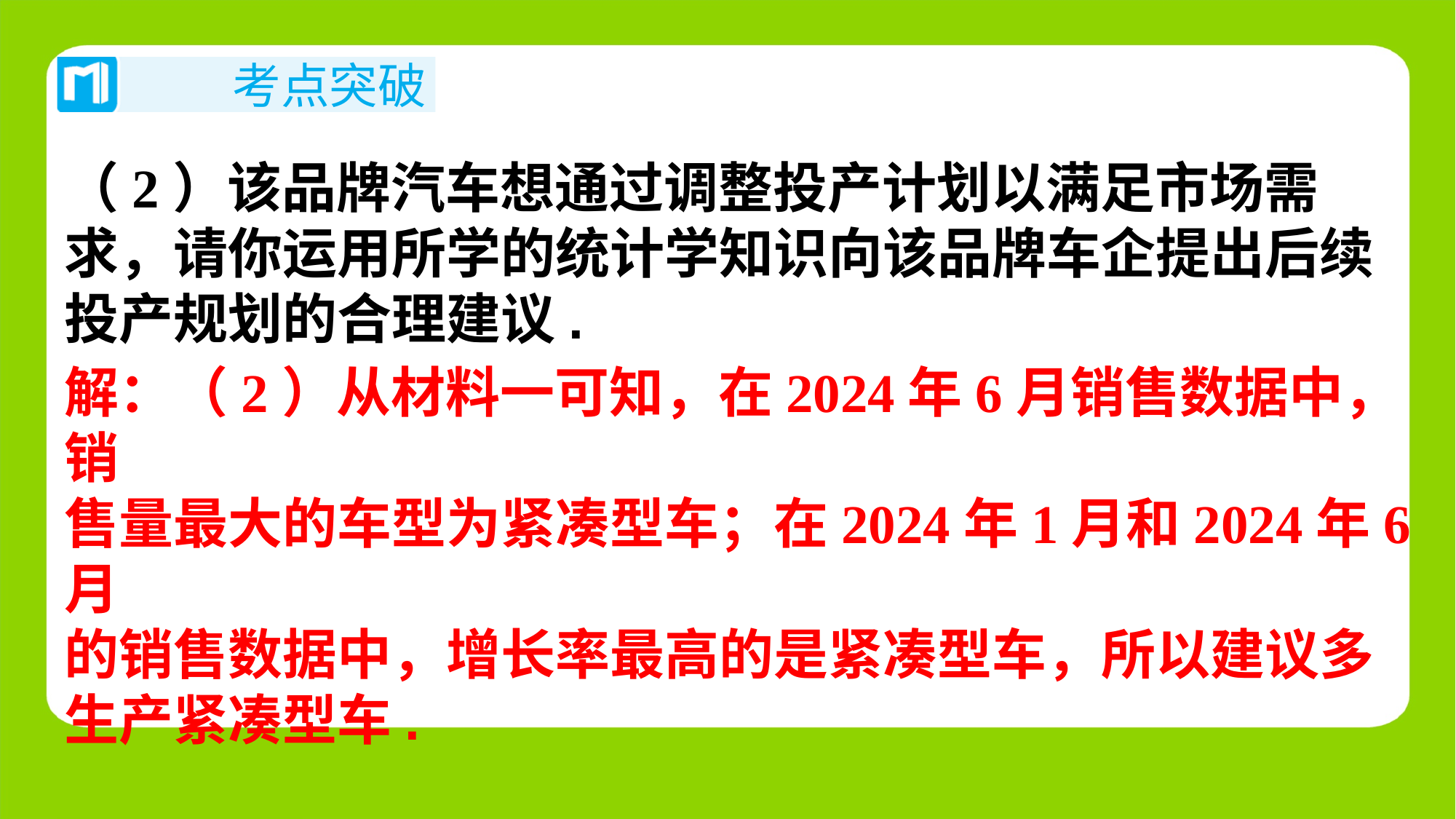

（2）该品牌汽车想通过调整投产计划以满足市场需
求，请你运用所学的统计学知识向该品牌车企提出后续
投产规划的合理建议.
解：（2）从材料一可知，在2024年6月销售数据中，销
售量最大的车型为紧凑型车；在2024年1月和2024年6月
的销售数据中，增长率最高的是紧凑型车，所以建议多
生产紧凑型车.